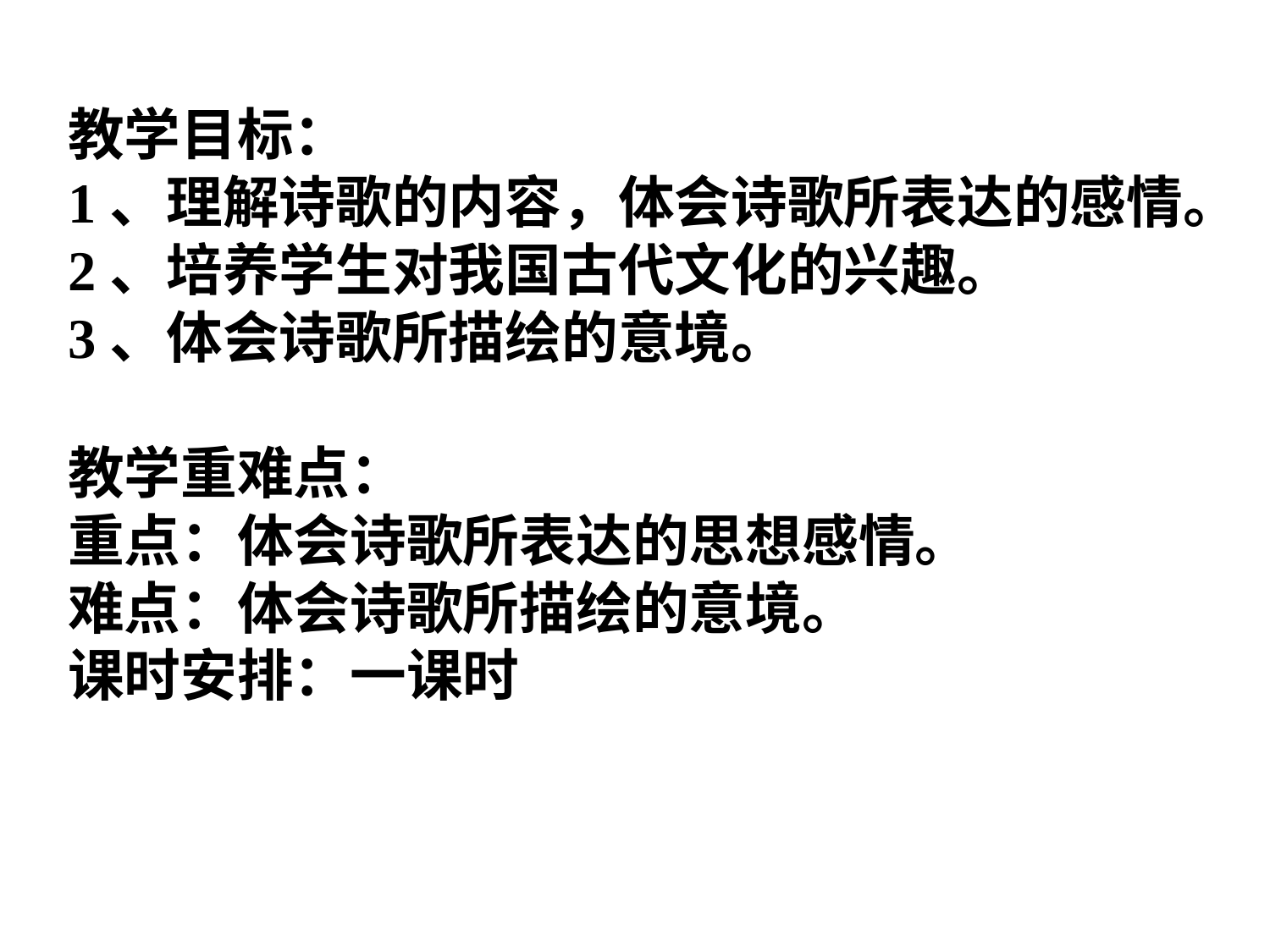

教学目标：  
1、理解诗歌的内容，体会诗歌所表达的感情。  
2、培养学生对我国古代文化的兴趣。
3、体会诗歌所描绘的意境。
教学重难点： 
重点：体会诗歌所表达的思想感情。
难点：体会诗歌所描绘的意境。
课时安排：一课时